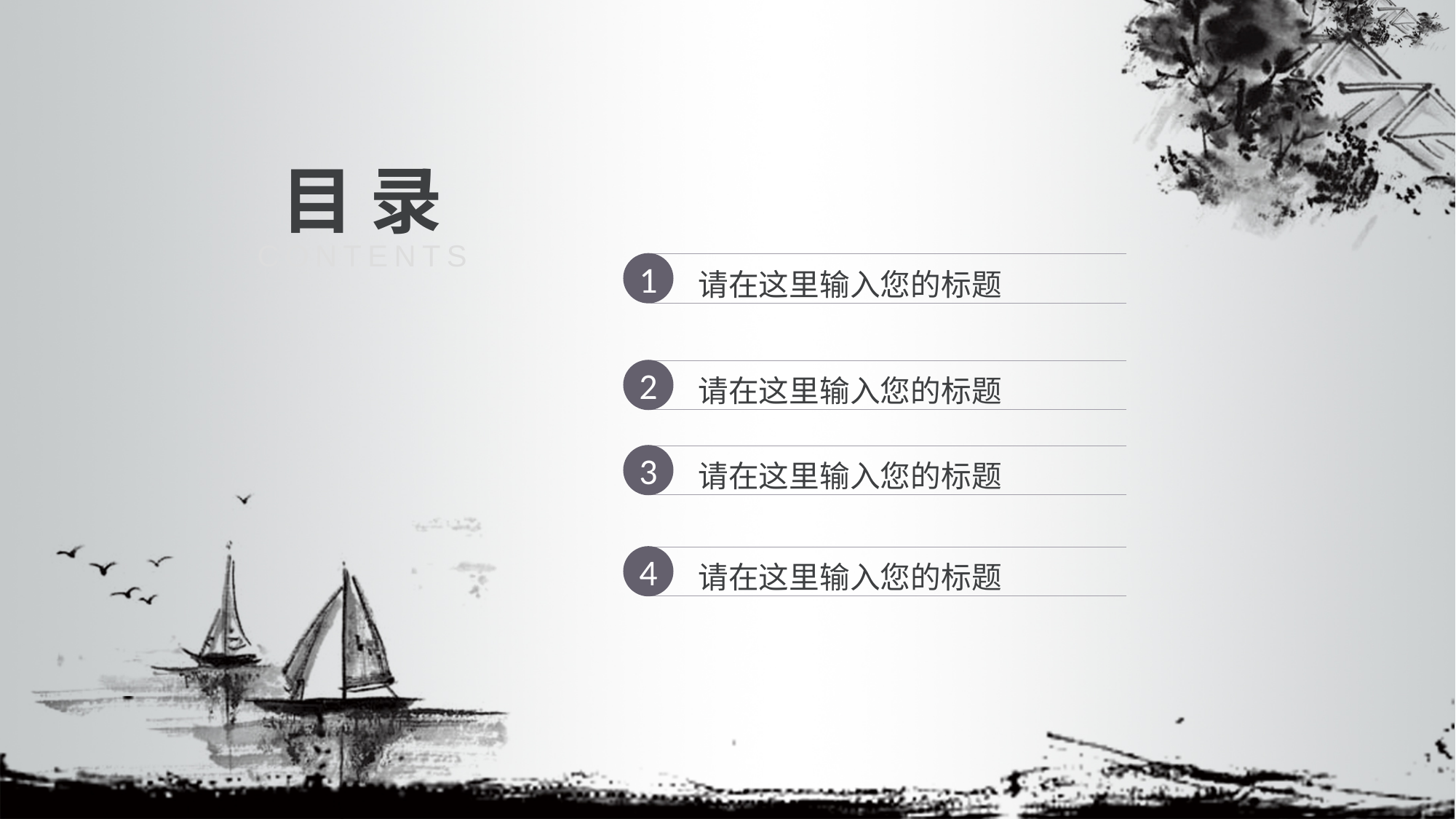

目 录
CONTENTS
1
请在这里输入您的标题
2
请在这里输入您的标题
3
请在这里输入您的标题
4
请在这里输入您的标题